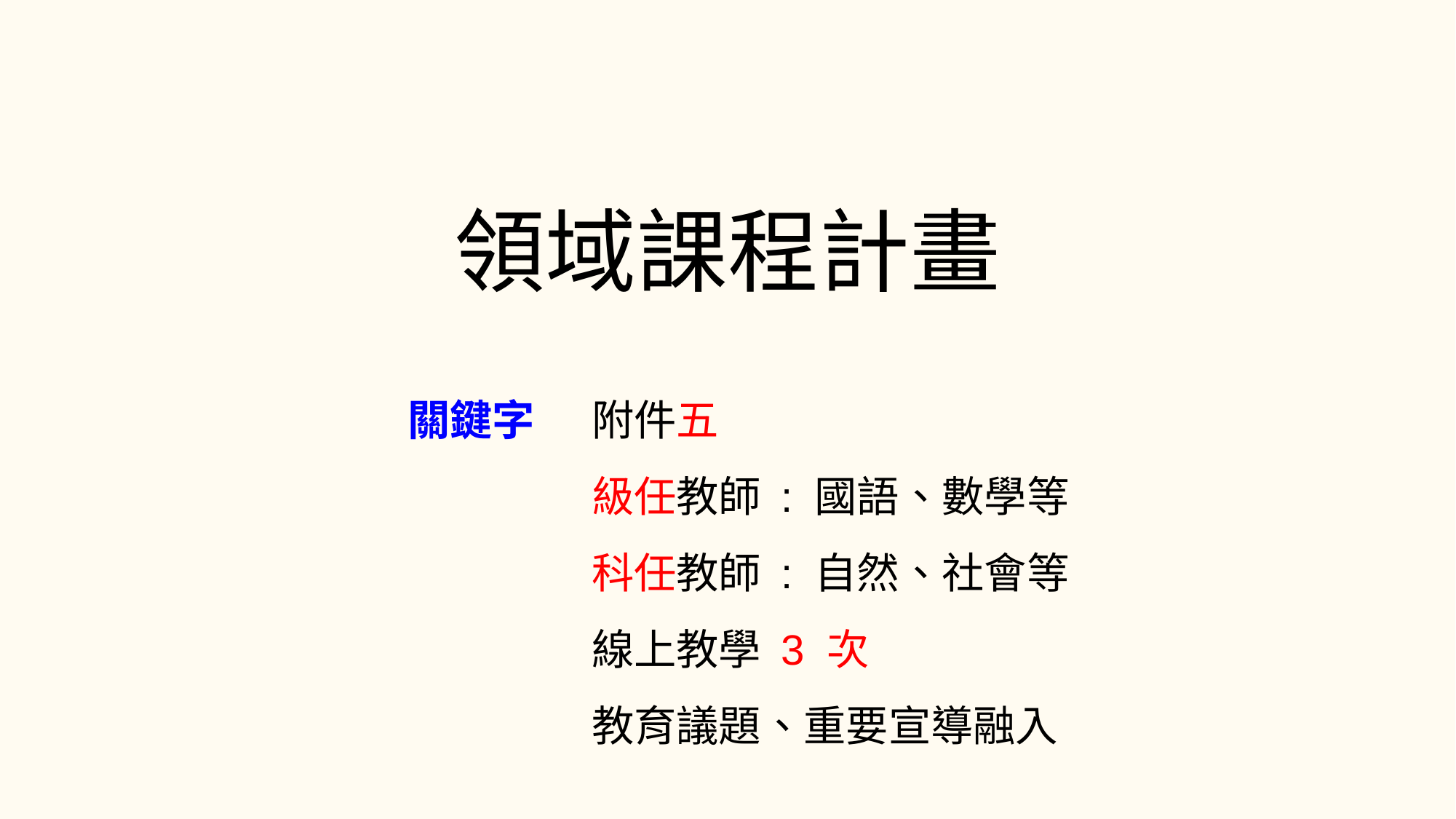

# 領域課程計畫
關鍵字
附件五
級任教師 : 國語、數學等
科任教師 : 自然、社會等
線上教學 3 次
教育議題、重要宣導融入